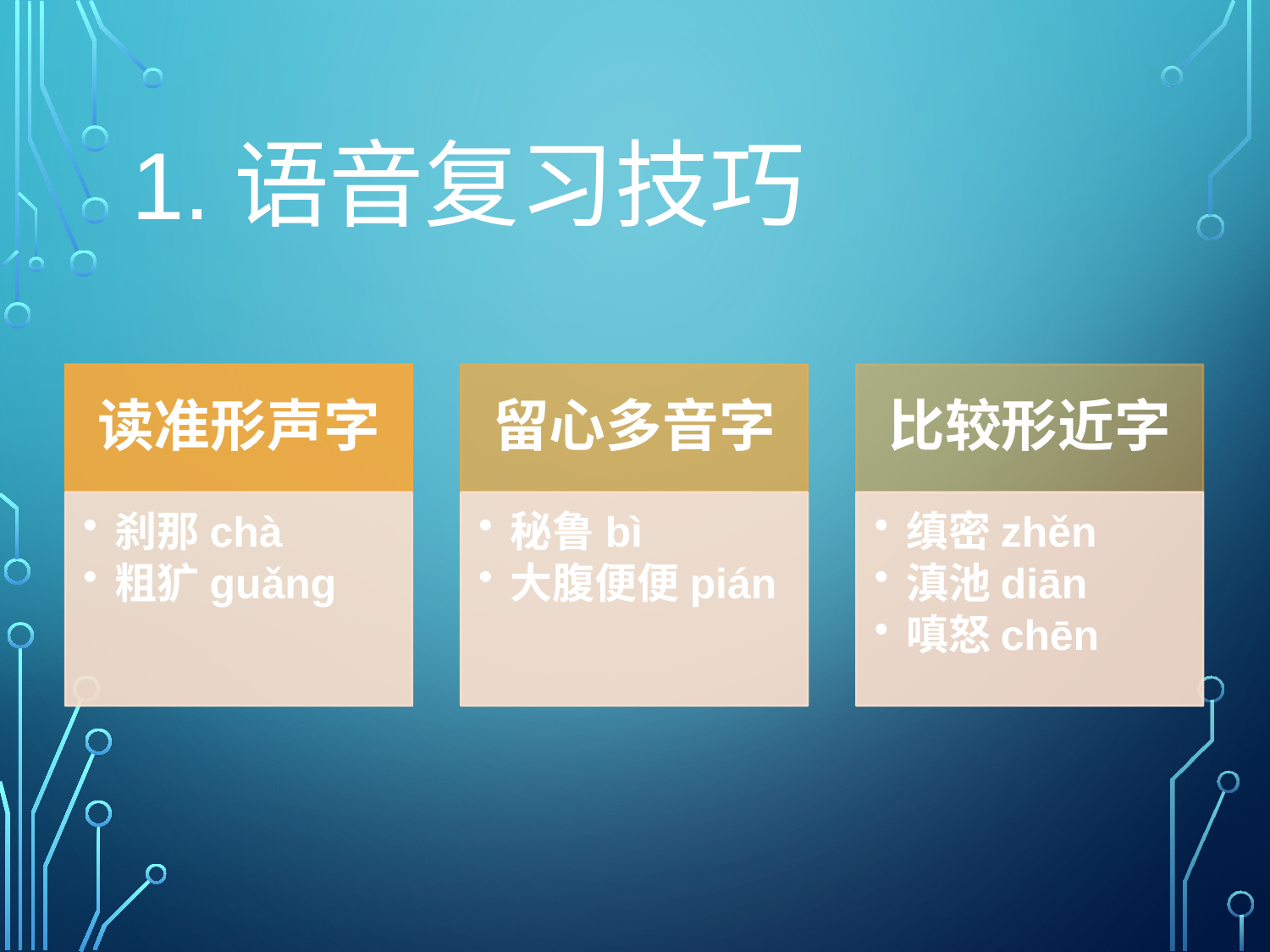

# 1.语音复习技巧
读准形声字
刹那chà
粗犷guǎng
留心多音字
秘鲁bì
大腹便便pián
比较形近字
缜密zhěn
滇池diān
嗔怒chēn